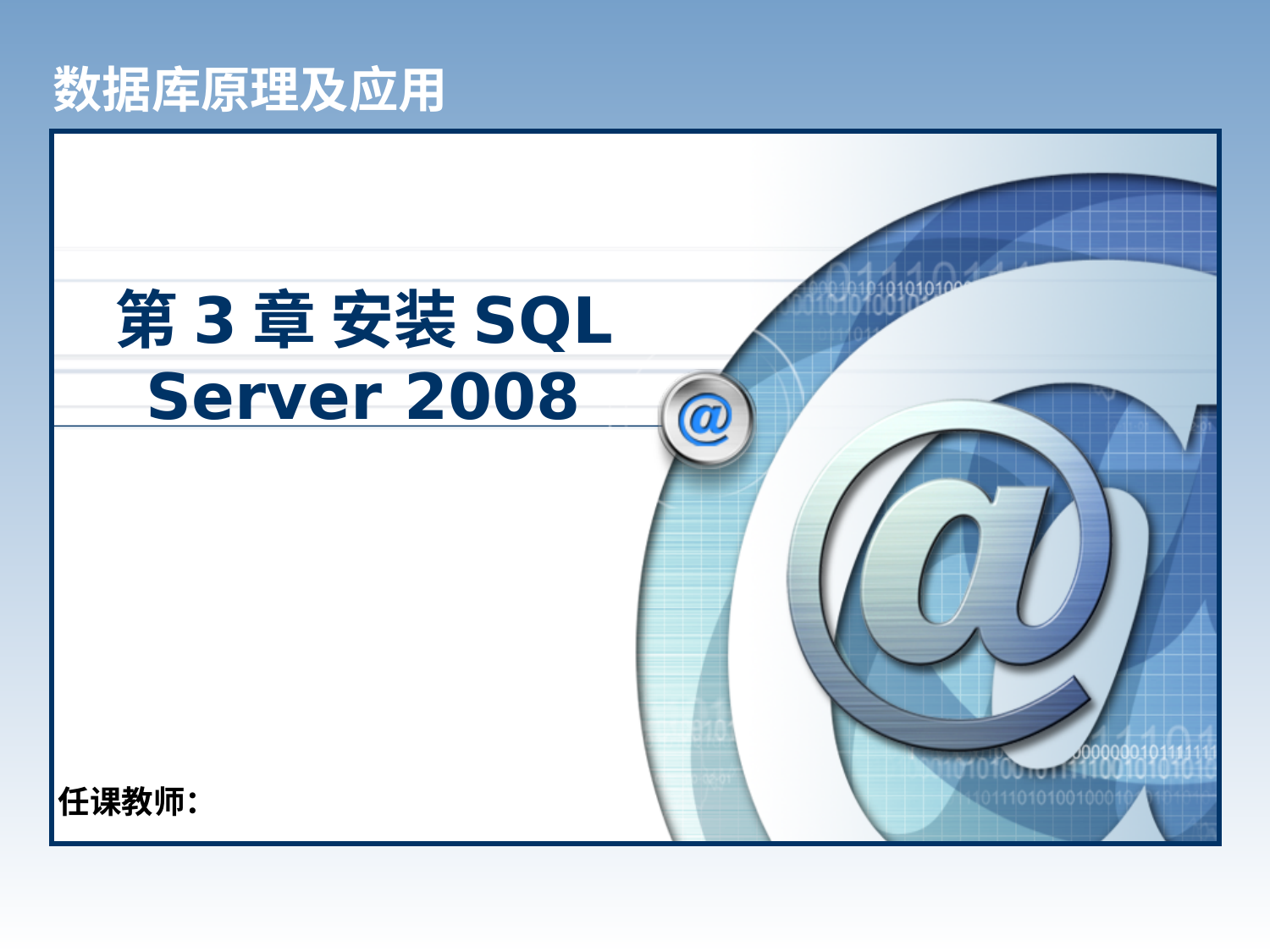

数据库原理及应用
# 第3章 安装SQL Server 2008
任课教师：